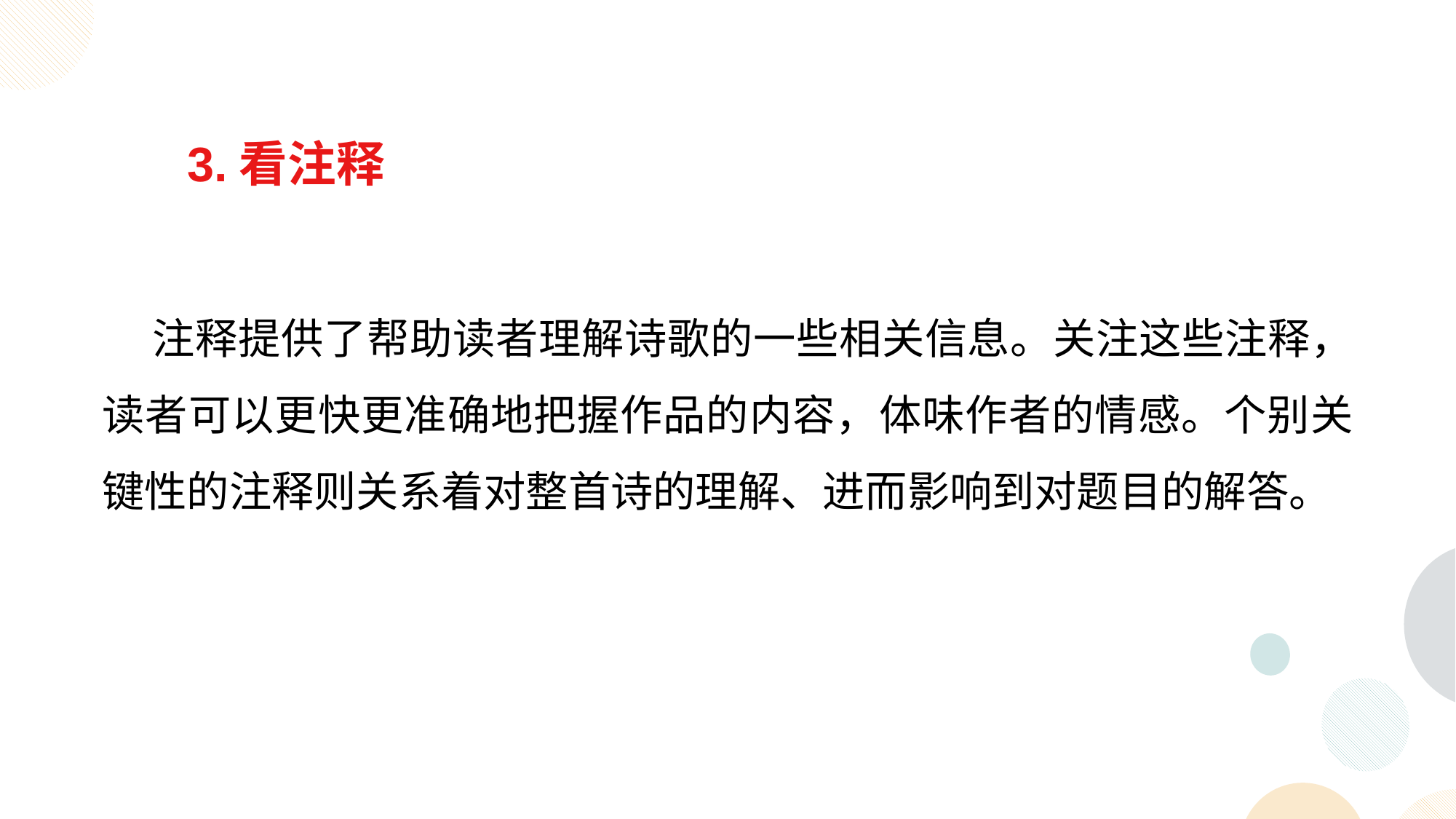

3.看注释
    注释提供了帮助读者理解诗歌的一些相关信息。关注这些注释，读者可以更快更准确地把握作品的内容，体味作者的情感。个别关键性的注释则关系着对整首诗的理解、进而影响到对题目的解答。